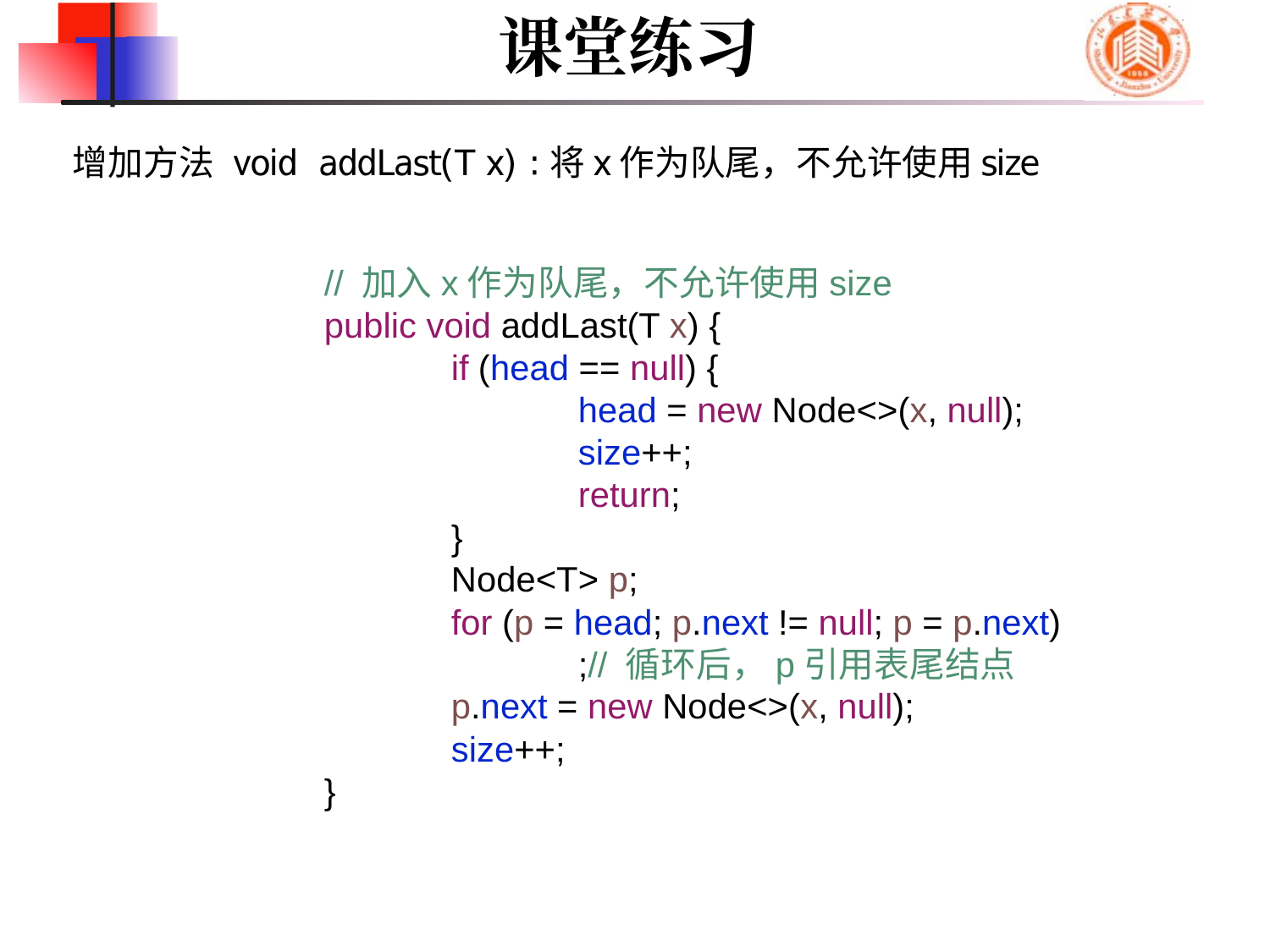

课堂练习
增加方法 void  addLast(T x) :将x作为队尾，不允许使用size
	// 加入x作为队尾，不允许使用size
	public void addLast(T x) {
		if (head == null) {
			head = new Node<>(x, null);
			size++;
			return;
		}
		Node<T> p;
		for (p = head; p.next != null; p = p.next)
			;// 循环后，p引用表尾结点
		p.next = new Node<>(x, null);
		size++;
	}